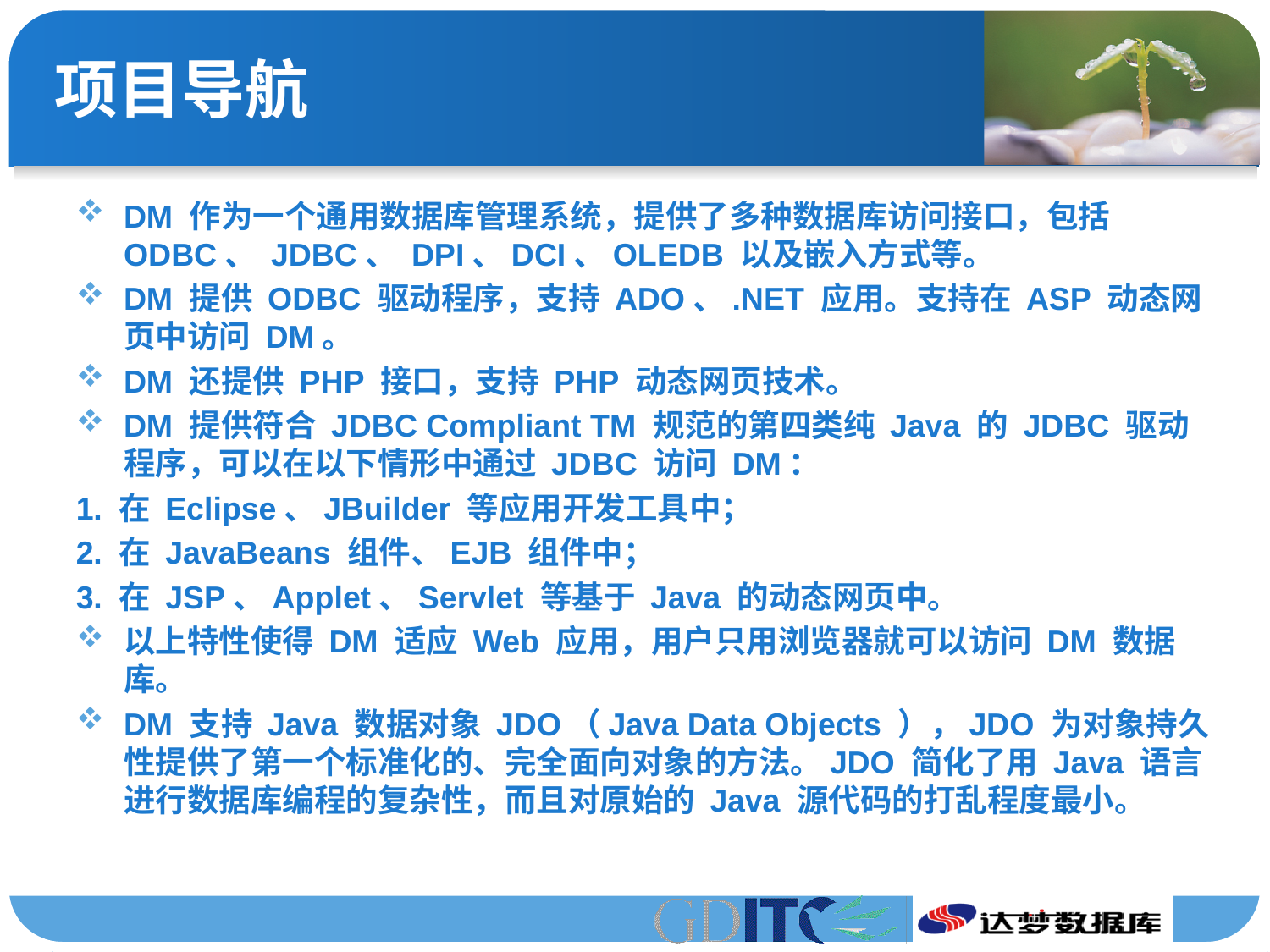

# 项目导航
DM 作为一个通用数据库管理系统，提供了多种数据库访问接口，包括 ODBC、 JDBC、 DPI、DCI、OLEDB 以及嵌入方式等。
DM 提供 ODBC 驱动程序，支持 ADO、.NET 应用。支持在 ASP 动态网页中访问 DM。
DM 还提供 PHP 接口，支持 PHP 动态网页技术。
DM 提供符合 JDBC Compliant TM 规范的第四类纯 Java 的 JDBC 驱动程序，可以在以下情形中通过 JDBC 访问 DM：
1. 在 Eclipse、JBuilder 等应用开发工具中；
2. 在 JavaBeans 组件、EJB 组件中；
3. 在 JSP、Applet、Servlet 等基于 Java 的动态网页中。
以上特性使得 DM 适应 Web 应用，用户只用浏览器就可以访问 DM 数据库。
DM 支持 Java 数据对象 JDO（Java Data Objects ），JDO 为对象持久性提供了第一个标准化的、完全面向对象的方法。JDO 简化了用 Java 语言进行数据库编程的复杂性，而且对原始的 Java 源代码的打乱程度最小。